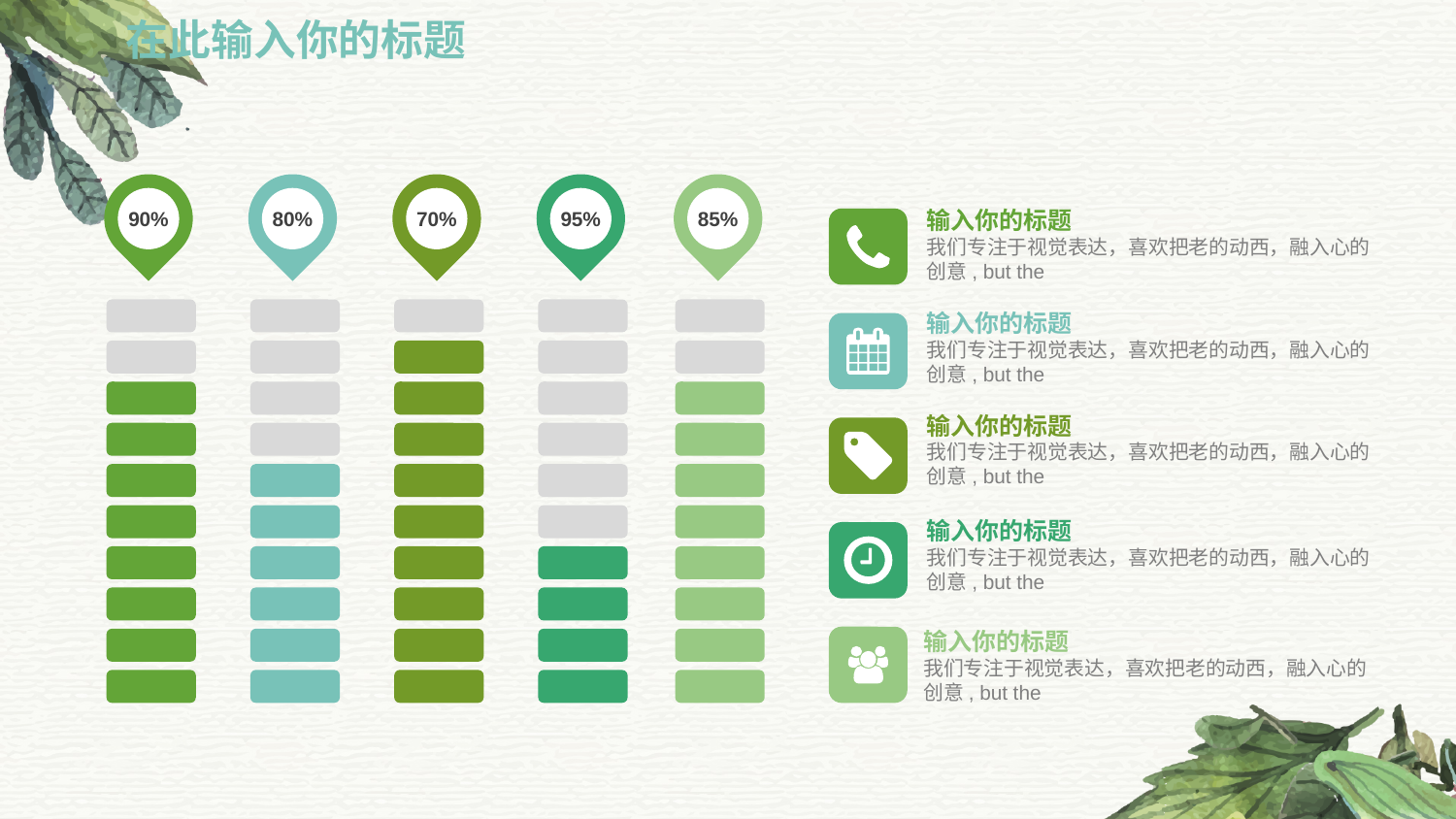

在此输入你的标题

90%

80%

70%

95%

85%
输入你的标题
我们专注于视觉表达，喜欢把老的动西，融入心的创意, but the

输入你的标题
我们专注于视觉表达，喜欢把老的动西，融入心的创意, but the

输入你的标题
我们专注于视觉表达，喜欢把老的动西，融入心的创意, but the

输入你的标题
我们专注于视觉表达，喜欢把老的动西，融入心的创意, but the

输入你的标题
我们专注于视觉表达，喜欢把老的动西，融入心的创意, but the